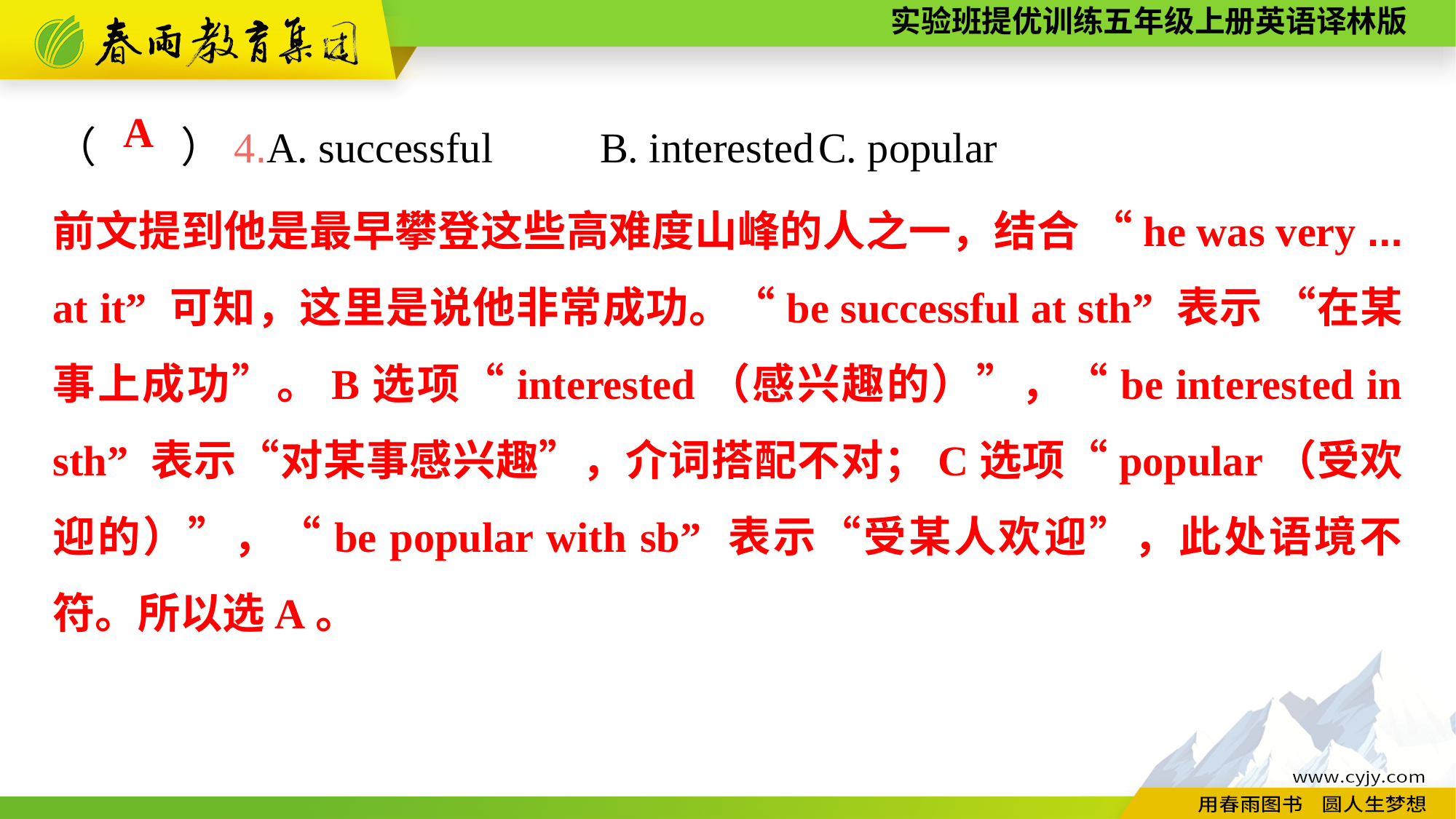

（　　）4.A. successful	B. interested	C. popular
A
前文提到他是最早攀登这些高难度山峰的人之一，结合 “he was very ... at it” 可知，这里是说他非常成功。“be successful at sth” 表示 “在某事上成功”。B选项“interested（感兴趣的）”，“be interested in sth” 表示“对某事感兴趣”，介词搭配不对；C选项“popular（受欢迎的）”，“be popular with sb” 表示“受某人欢迎”，此处语境不符。所以选A。